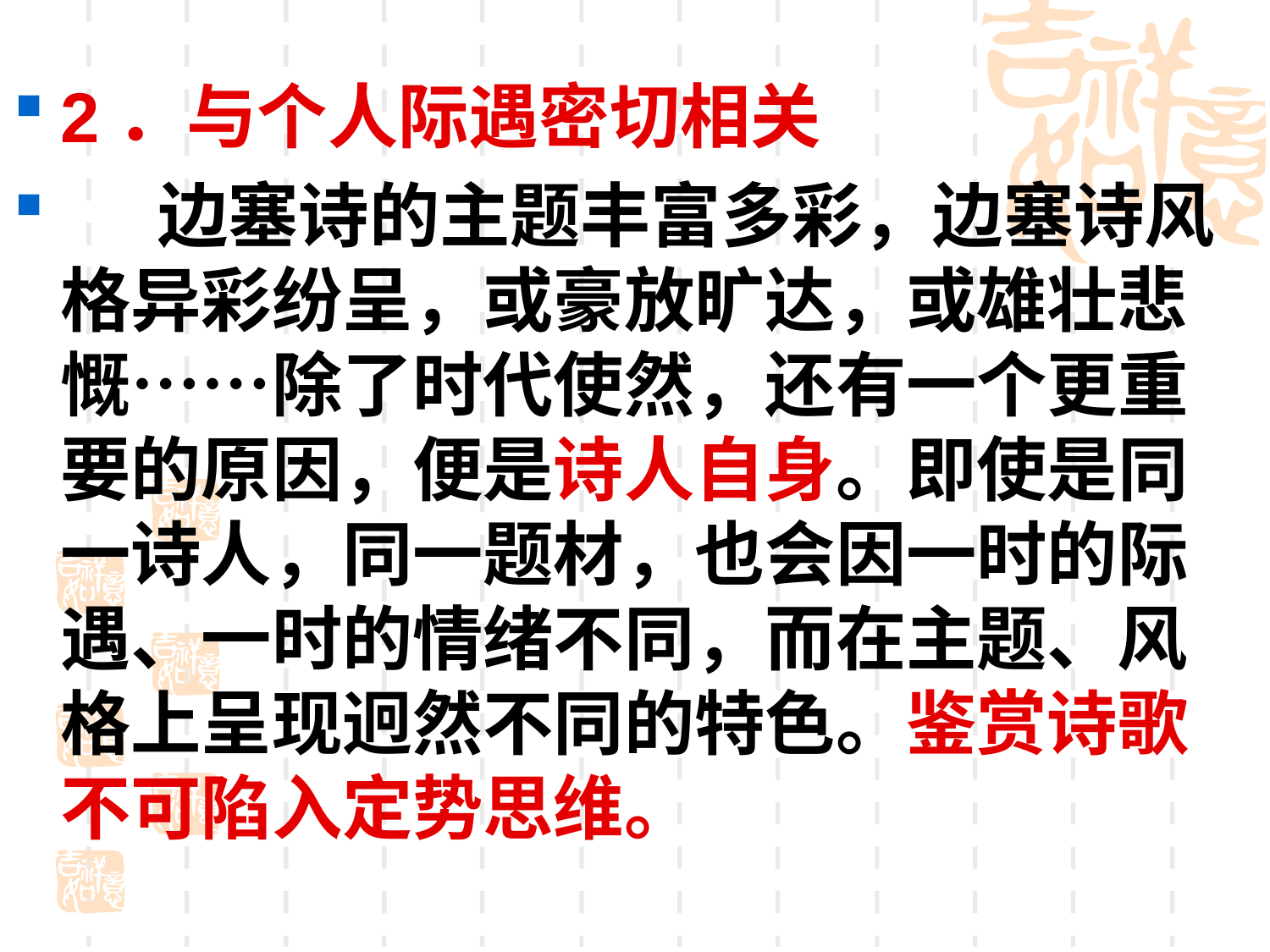

2．与个人际遇密切相关
     边塞诗的主题丰富多彩，边塞诗风格异彩纷呈，或豪放旷达，或雄壮悲慨……除了时代使然，还有一个更重要的原因，便是诗人自身。即使是同一诗人，同一题材，也会因一时的际遇、一时的情绪不同，而在主题、风格上呈现迥然不同的特色。鉴赏诗歌不可陷入定势思维。